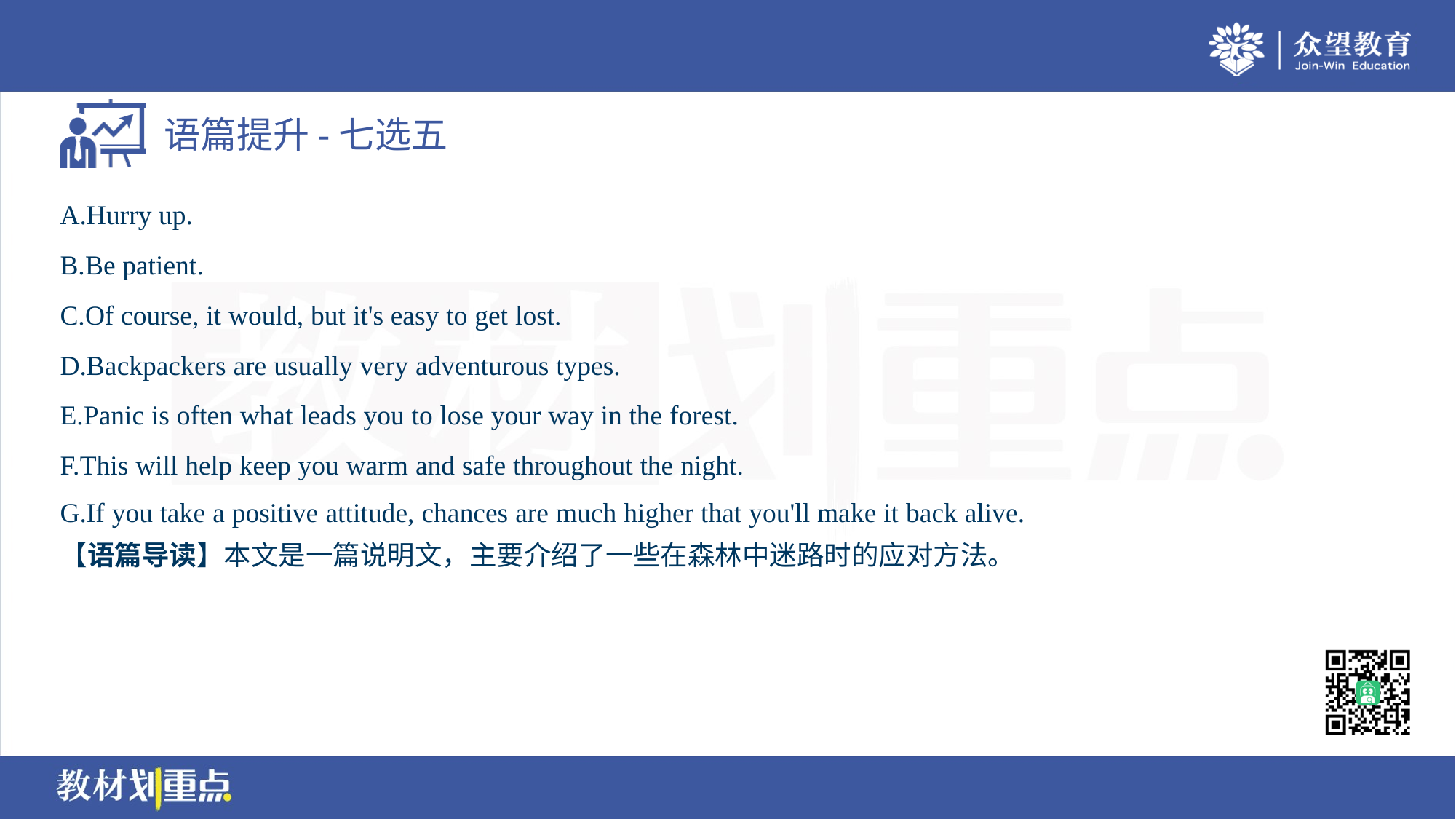

A.Hurry up.
B.Be patient.
C.Of course, it would, but it's easy to get lost.
D.Backpackers are usually very adventurous types.
E.Panic is often what leads you to lose your way in the forest.
F.This will help keep you warm and safe throughout the night.
G.If you take a positive attitude, chances are much higher that you'll make it back alive.
【语篇导读】本文是一篇说明文，主要介绍了一些在森林中迷路时的应对方法。